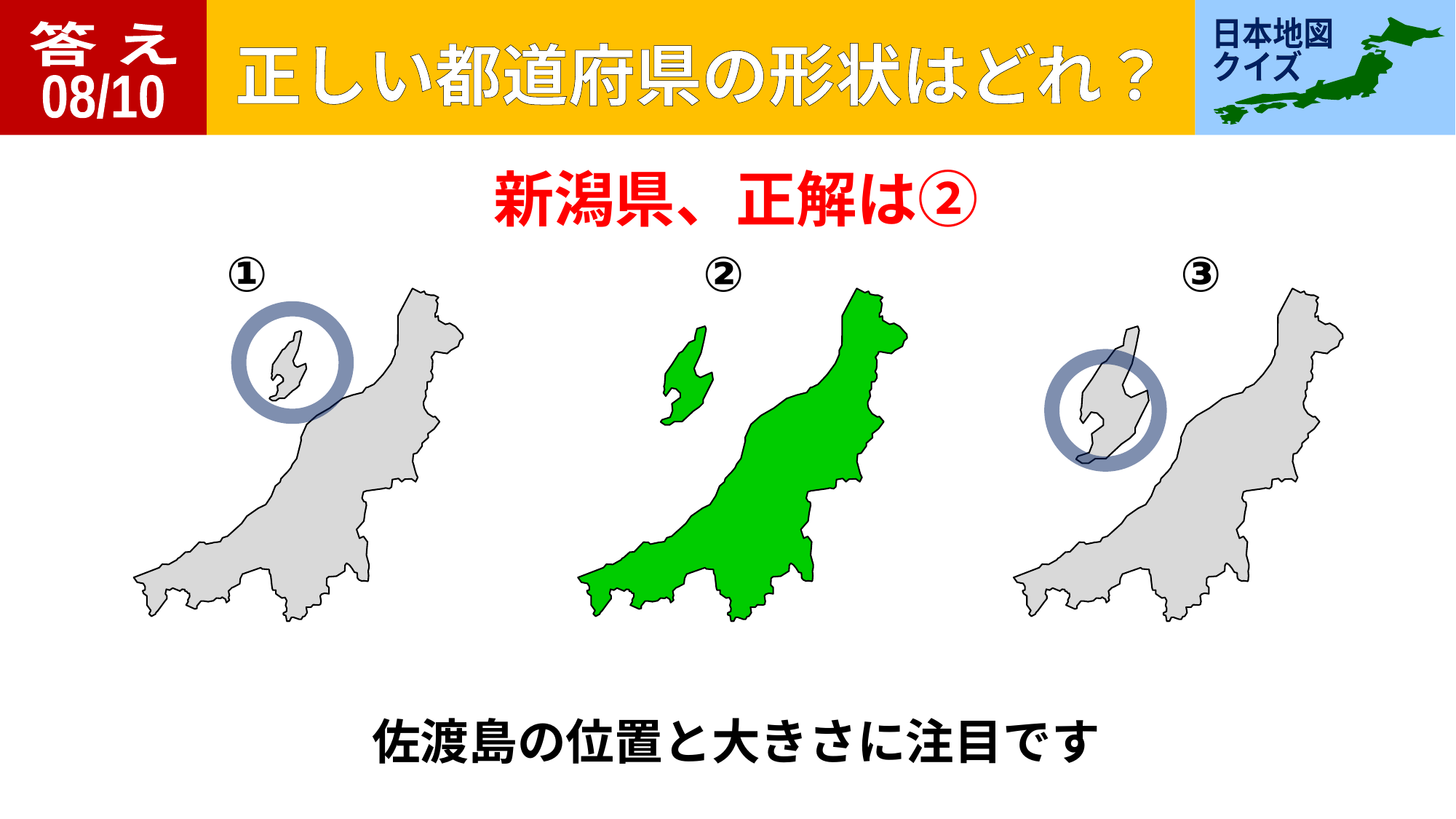

答 え
08/10
新潟県、正解は②
①
②
③

佐渡島の位置と大きさに注目です